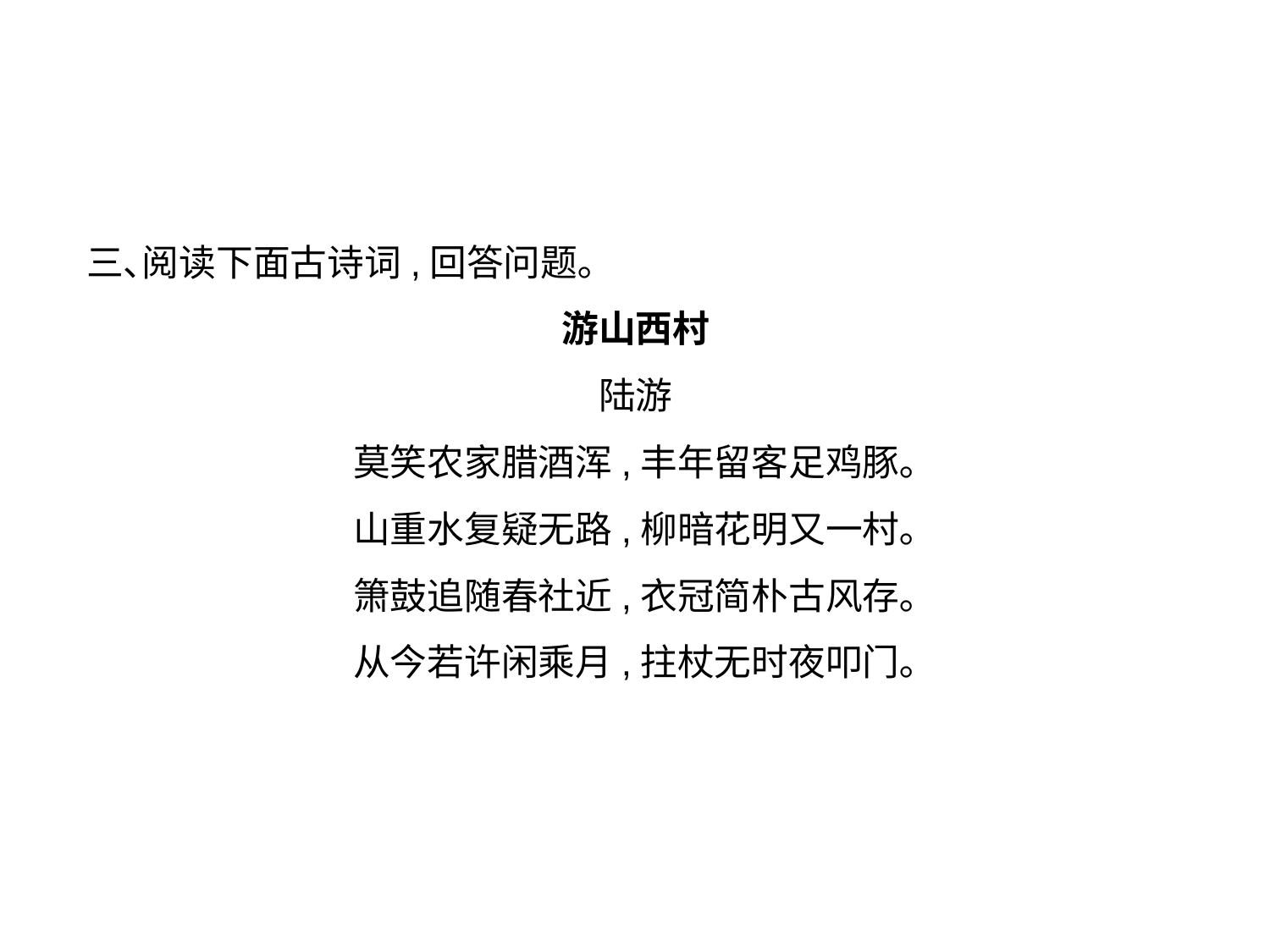

三､阅读下面古诗词,回答问题｡
游山西村
陆游
莫笑农家腊酒浑,丰年留客足鸡豚｡
山重水复疑无路,柳暗花明又一村｡
箫鼓追随春社近,衣冠简朴古风存｡
从今若许闲乘月,拄杖无时夜叩门｡